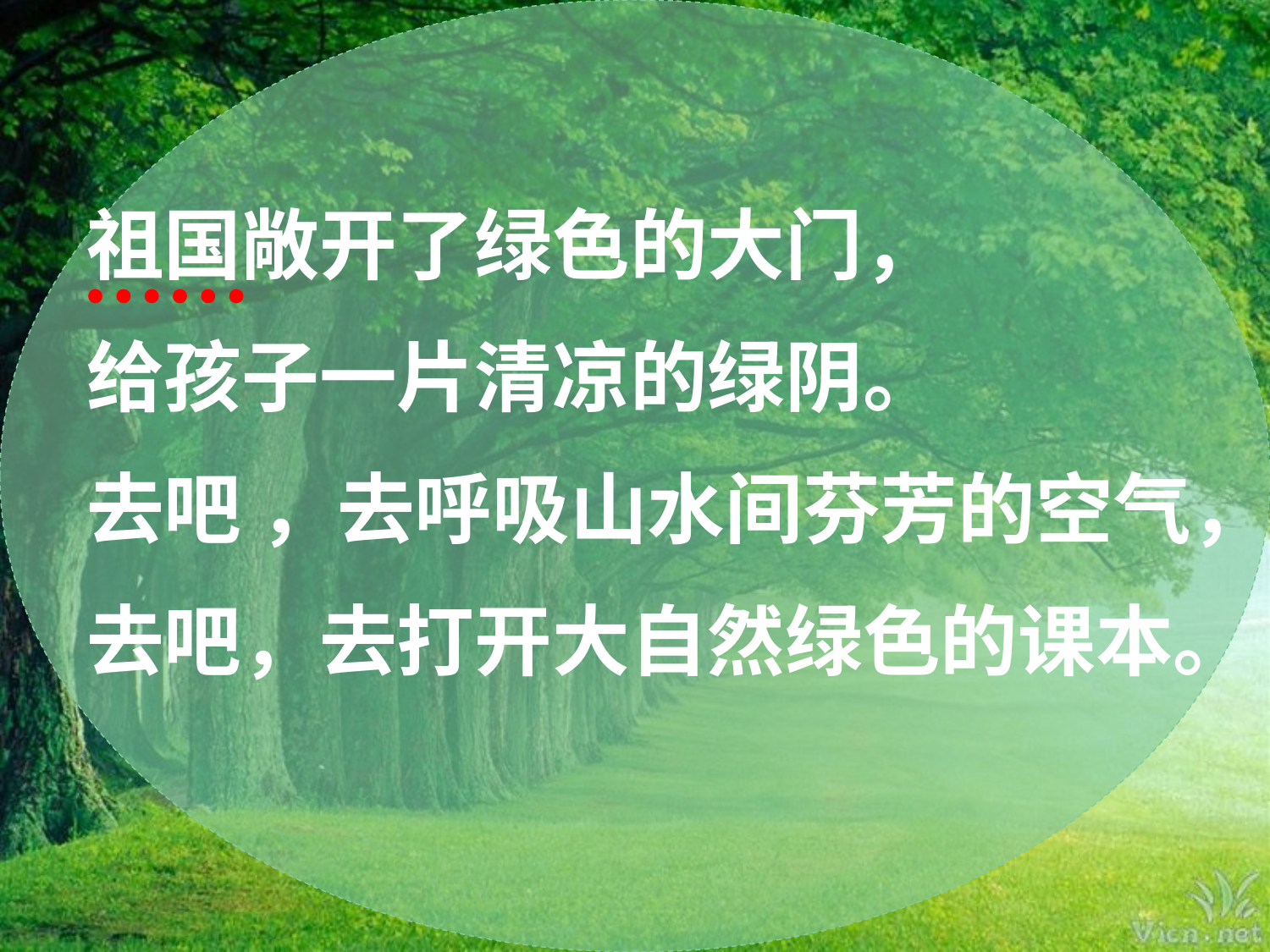

祖国敞开了绿色的大门，
给孩子一片清凉的绿阴。
去吧 ，去呼吸山水间芬芳的空气，
去吧，去打开大自然绿色的课本。